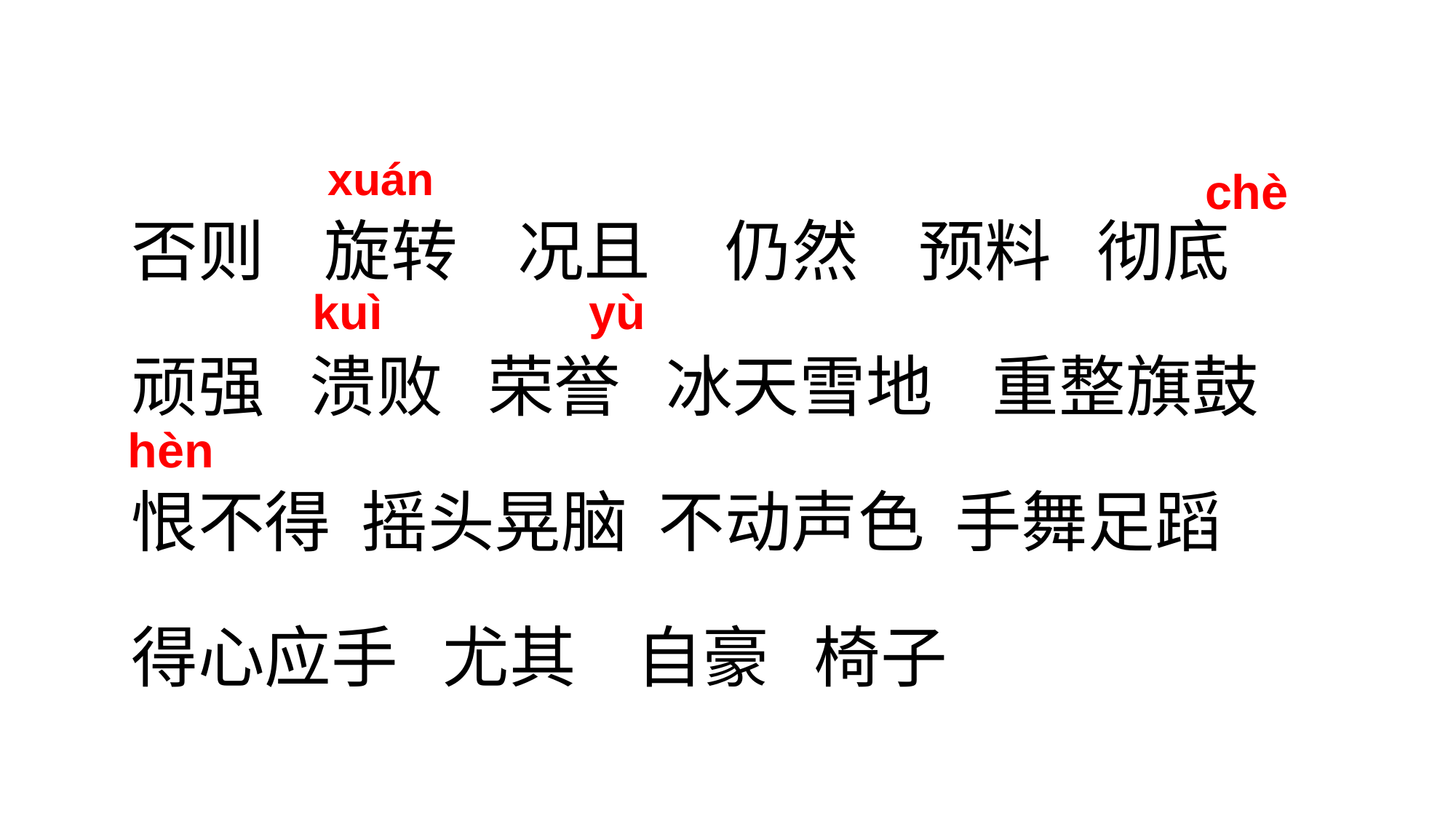

xuán
chè
否则    旋转    况且     仍然    预料   彻底
顽强   溃败   荣誉   冰天雪地    重整旗鼓
恨不得  摇头晃脑  不动声色  手舞足蹈
得心应手   尤其    自豪   椅子
kuì
yù
hèn